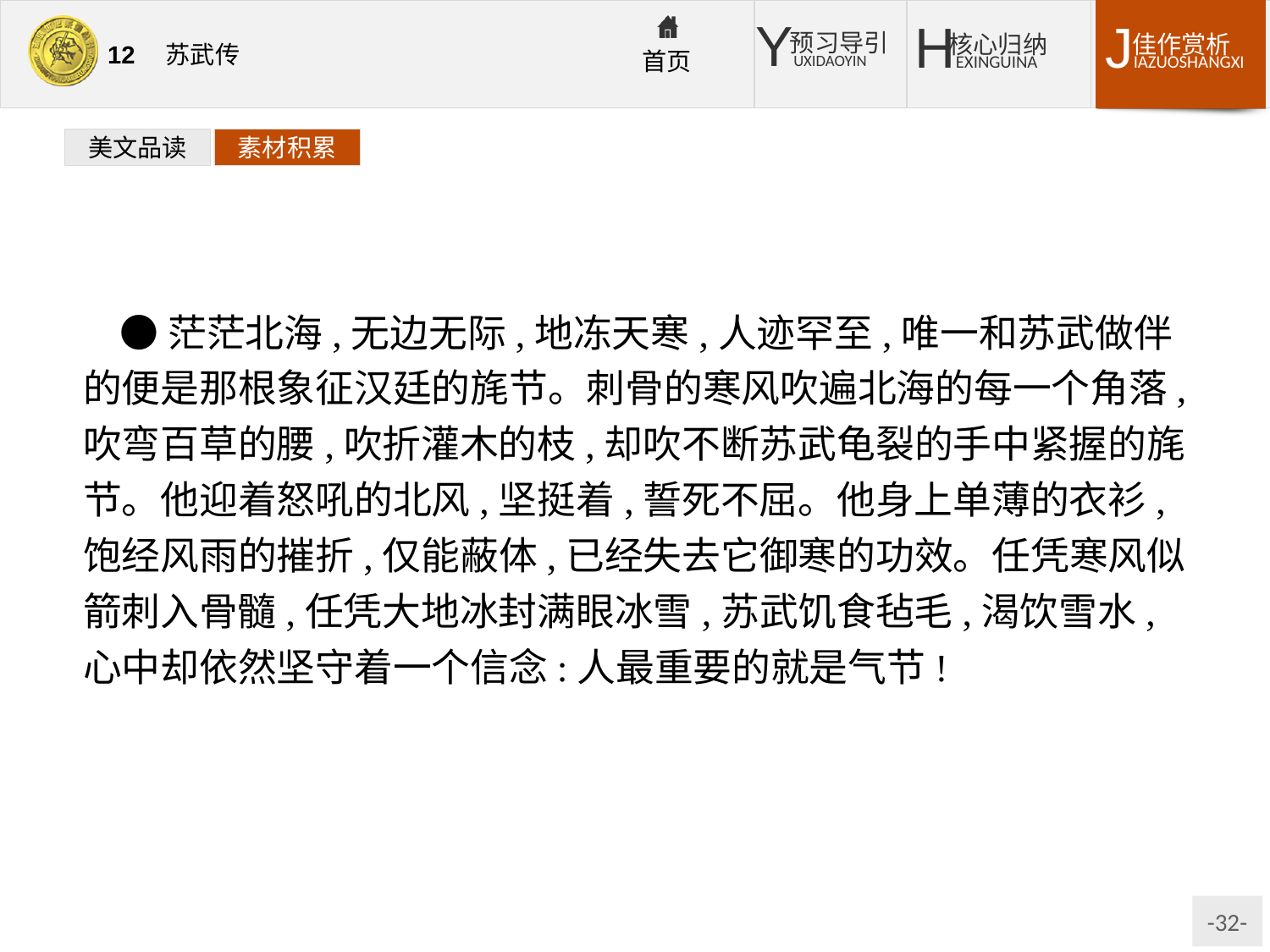

美文品读
素材积累
●茫茫北海,无边无际,地冻天寒,人迹罕至,唯一和苏武做伴的便是那根象征汉廷的旄节。刺骨的寒风吹遍北海的每一个角落,吹弯百草的腰,吹折灌木的枝,却吹不断苏武龟裂的手中紧握的旄节。他迎着怒吼的北风,坚挺着,誓死不屈。他身上单薄的衣衫,饱经风雨的摧折,仅能蔽体,已经失去它御寒的功效。任凭寒风似箭刺入骨髓,任凭大地冰封满眼冰雪,苏武饥食毡毛,渴饮雪水,心中却依然坚守着一个信念:人最重要的就是气节!